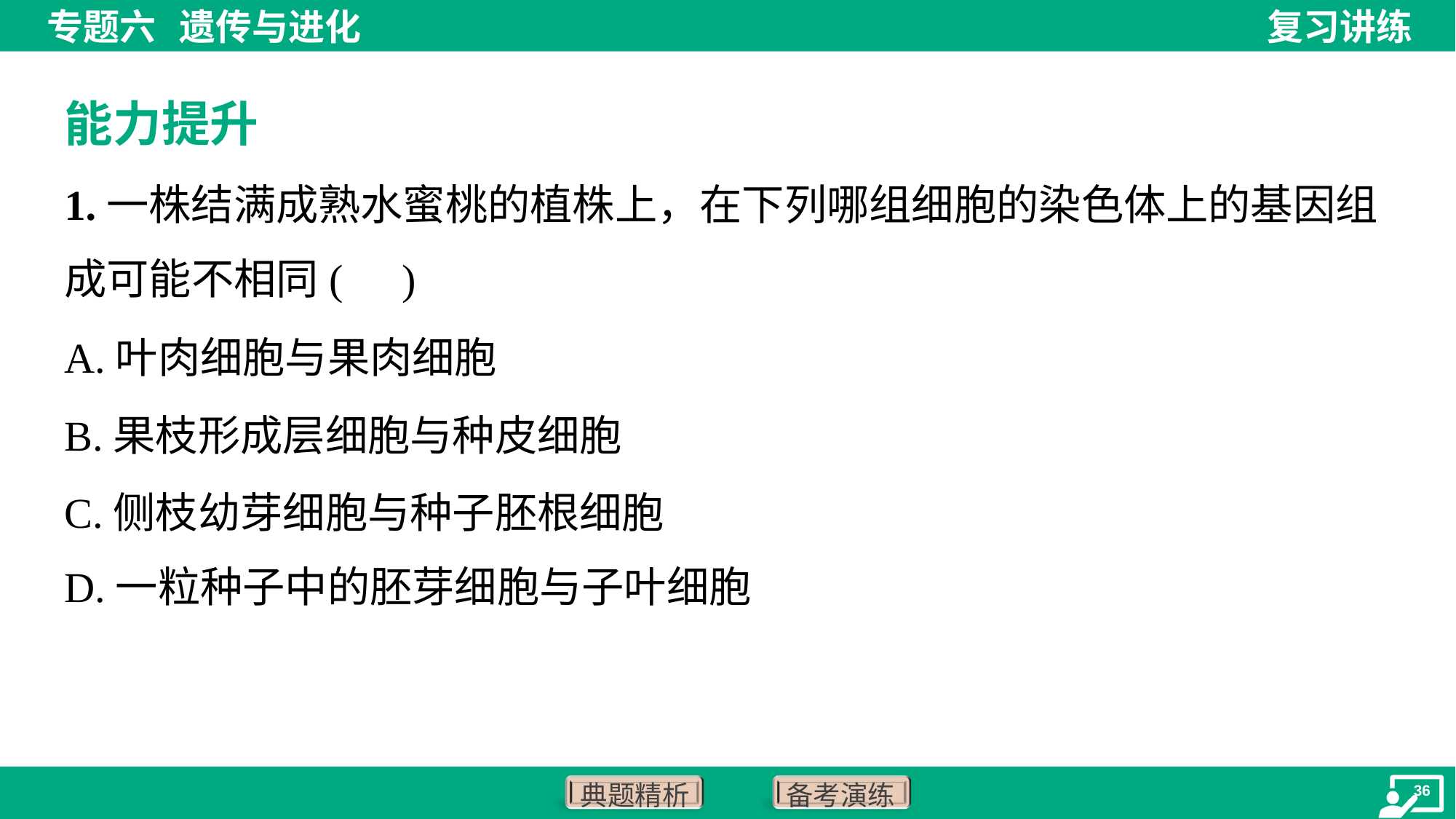

能力提升
1.一株结满成熟水蜜桃的植株上，在下列哪组细胞的染色体上的基因组
成可能不相同(     )
A.叶肉细胞与果肉细胞
B.果枝形成层细胞与种皮细胞
C.侧枝幼芽细胞与种子胚根细胞
D.一粒种子中的胚芽细胞与子叶细胞